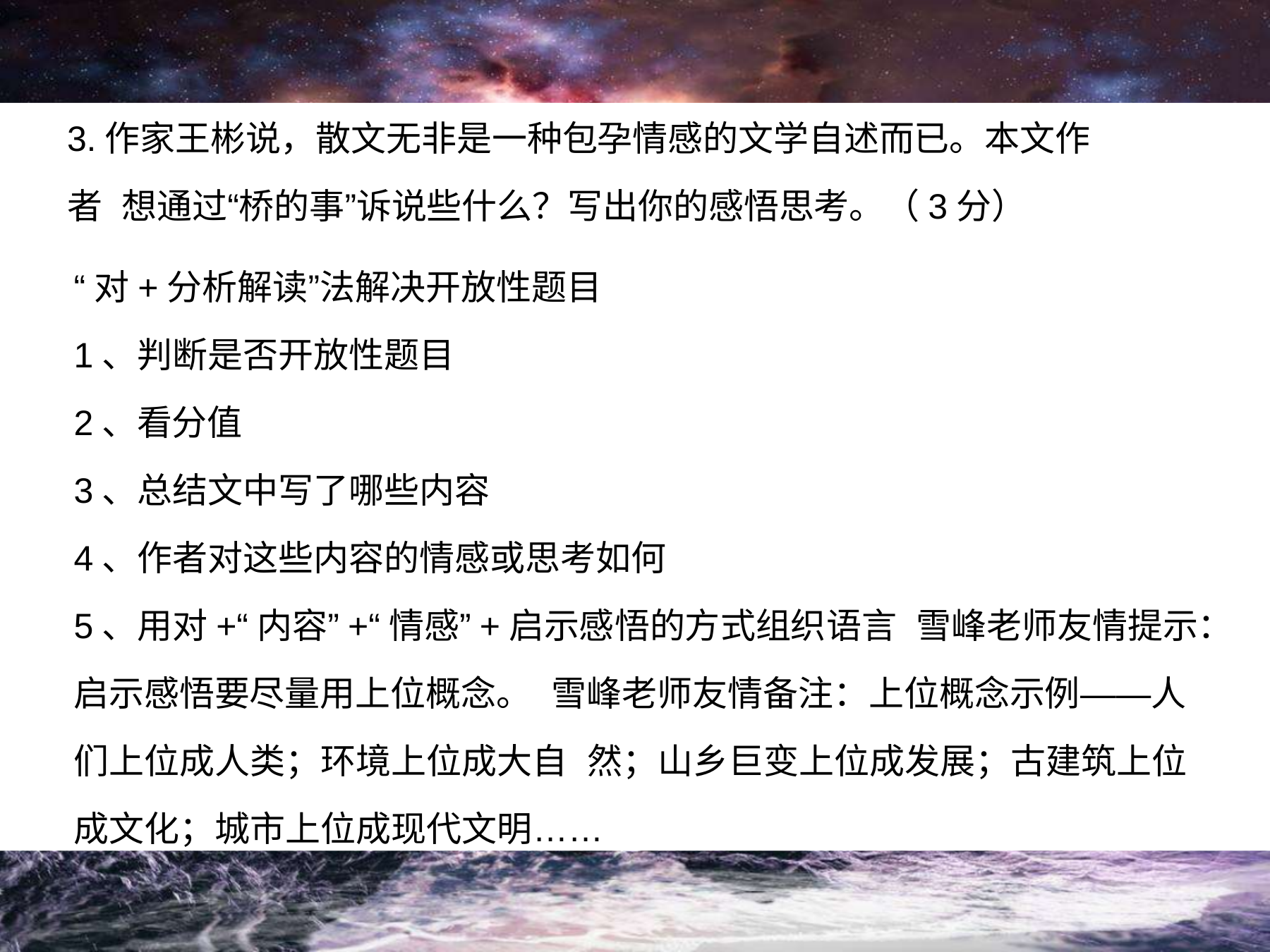

3.作家王彬说，散文无非是一种包孕情感的文学自述而已。本文作者  想通过“桥的事”诉说些什么？写出你的感悟思考。（3分）

“对+分析解读”法解决开放性题目
1、判断是否开放性题目
2、看分值
3、总结文中写了哪些内容
4、作者对这些内容的情感或思考如何
5、用对+“内容”+“情感”+启示感悟的方式组织语言  雪峰老师友情提示：启示感悟要尽量用上位概念。  雪峰老师友情备注：上位概念示例——人们上位成人类；环境上位成大自  然；山乡巨变上位成发展；古建筑上位成文化；城市上位成现代文明……